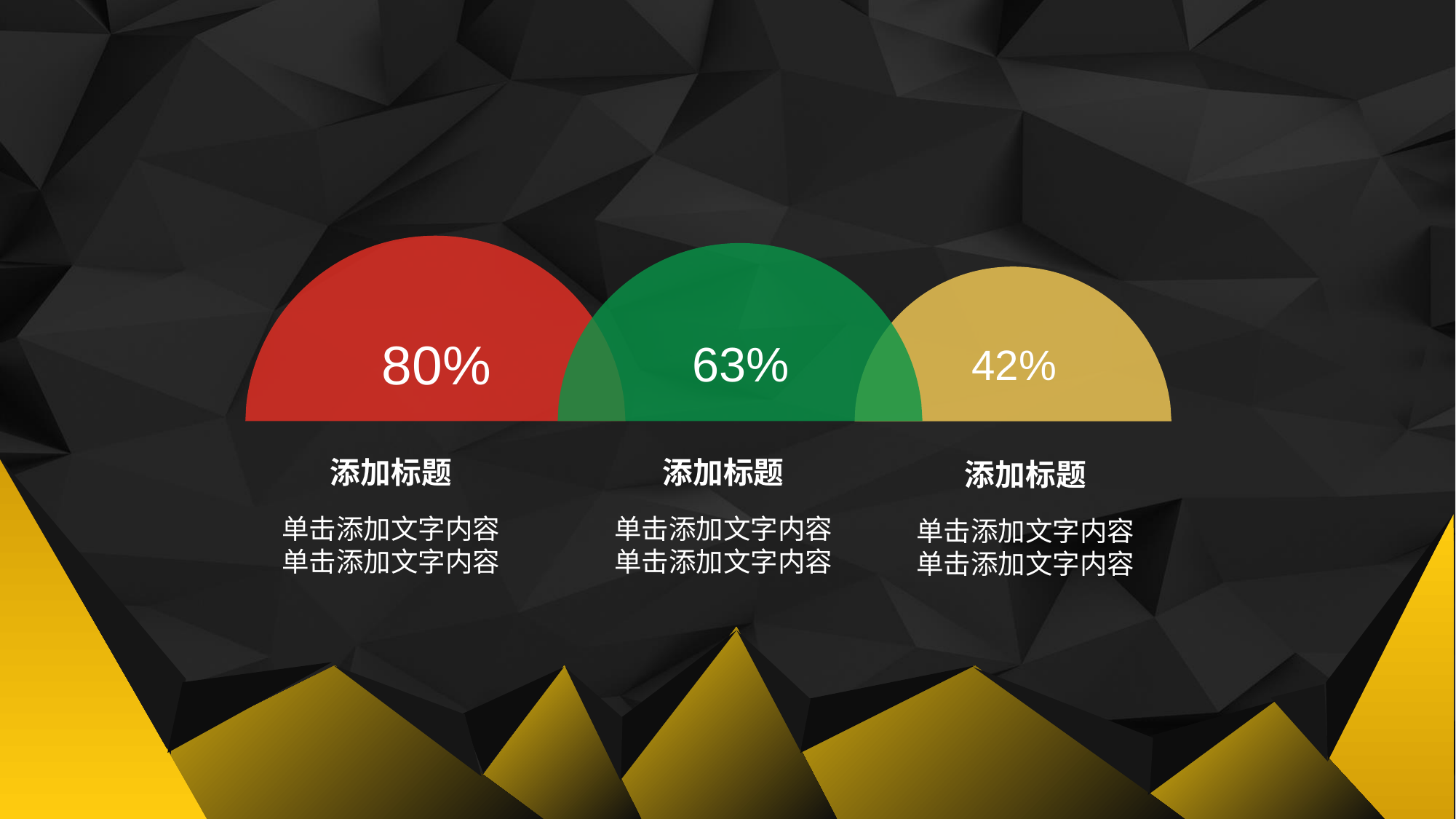

80%
63%
42%

添加标题
添加标题
添加标题

单击添加文字内容
单击添加文字内容
单击添加文字内容
单击添加文字内容
单击添加文字内容
单击添加文字内容